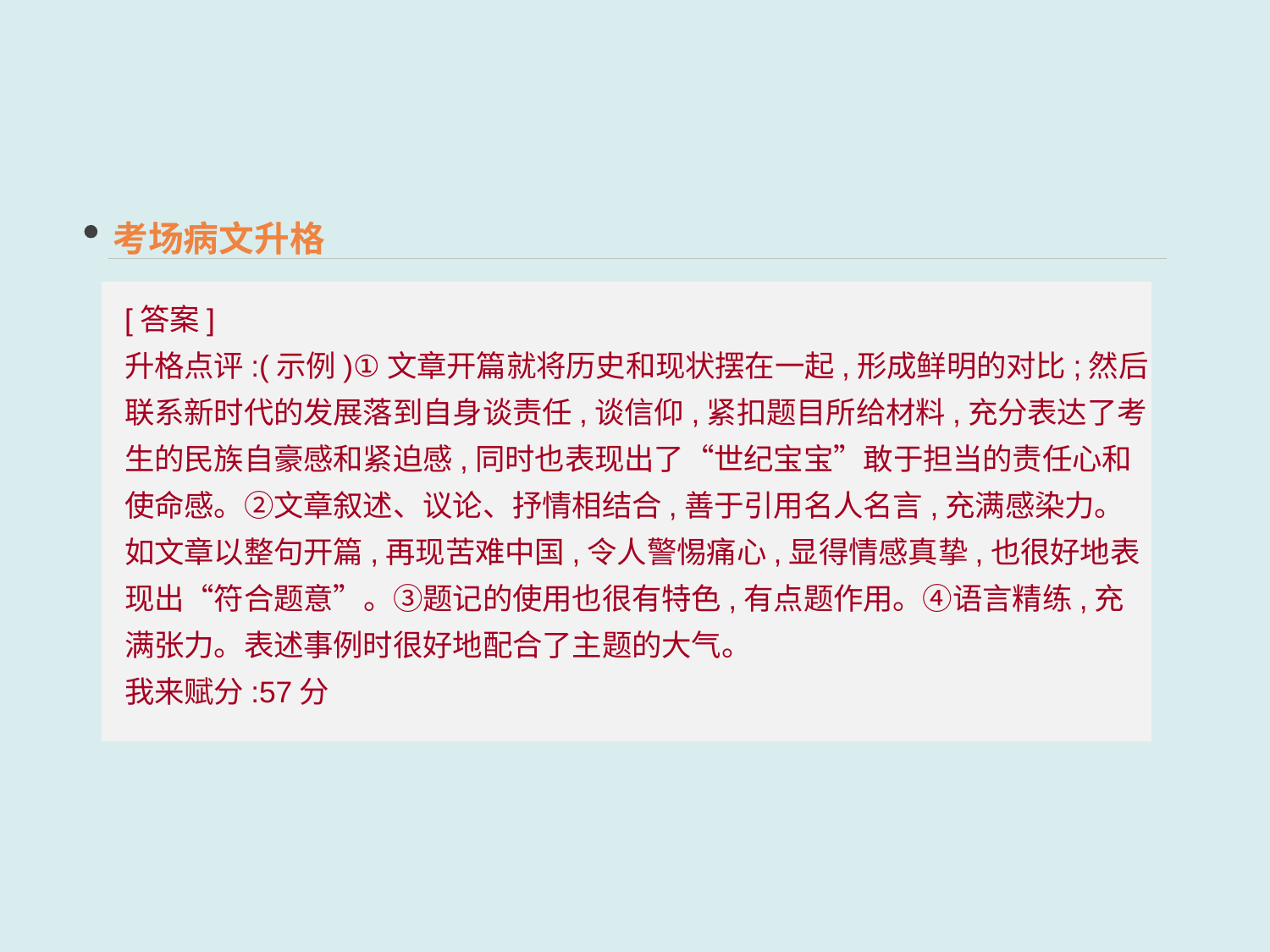

考场病文升格

[答案]
升格点评:(示例)①文章开篇就将历史和现状摆在一起,形成鲜明的对比;然后联系新时代的发展落到自身谈责任,谈信仰,紧扣题目所给材料,充分表达了考生的民族自豪感和紧迫感,同时也表现出了“世纪宝宝”敢于担当的责任心和使命感。②文章叙述、议论、抒情相结合,善于引用名人名言,充满感染力。如文章以整句开篇,再现苦难中国,令人警惕痛心,显得情感真挚,也很好地表现出“符合题意”。③题记的使用也很有特色,有点题作用。④语言精练,充满张力。表述事例时很好地配合了主题的大气。
我来赋分:57分